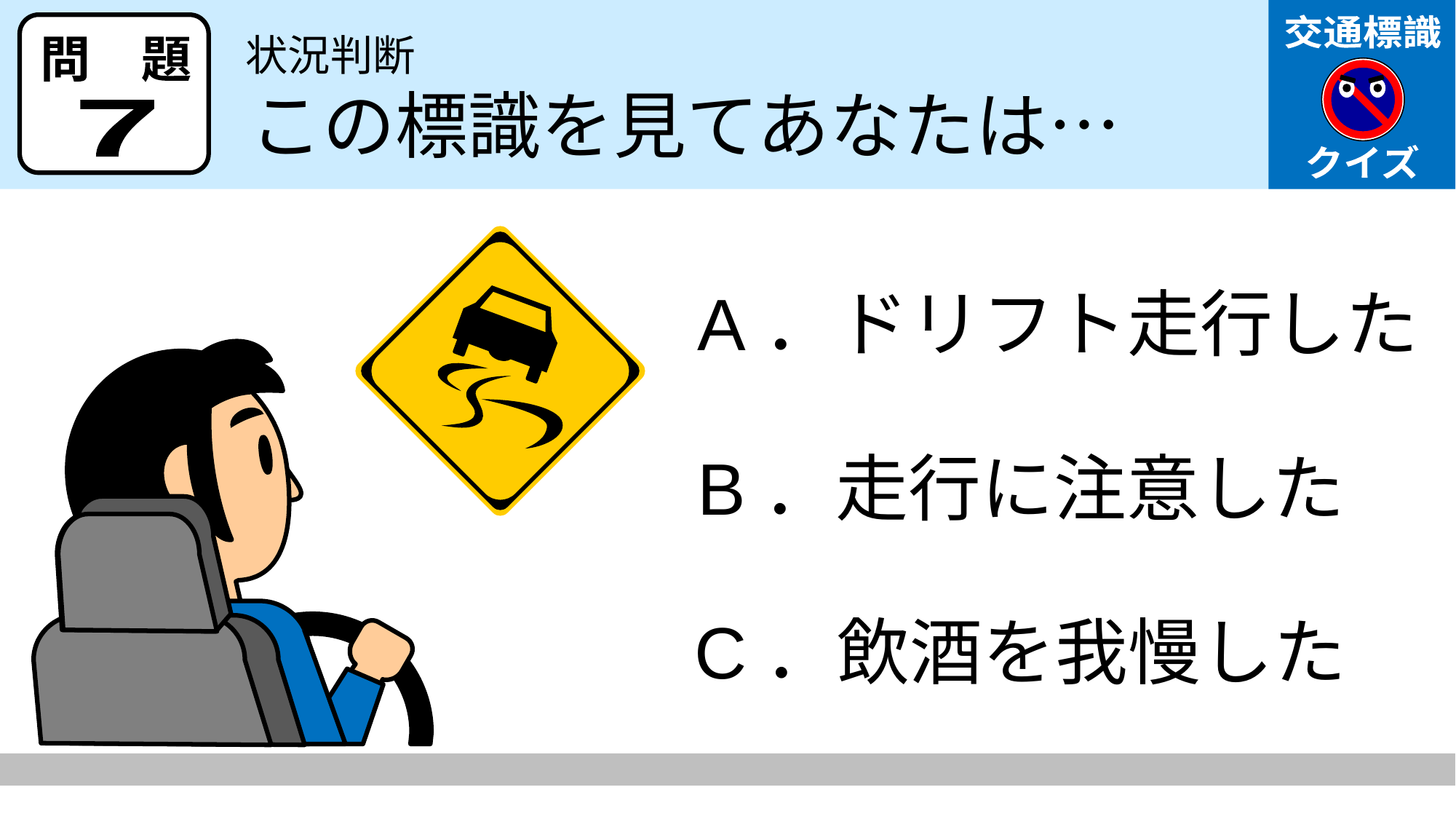

状況判断
この標識を見てあなたは…
7

A．ドリフト走行した

B．走行に注意した
C．飲酒を我慢した